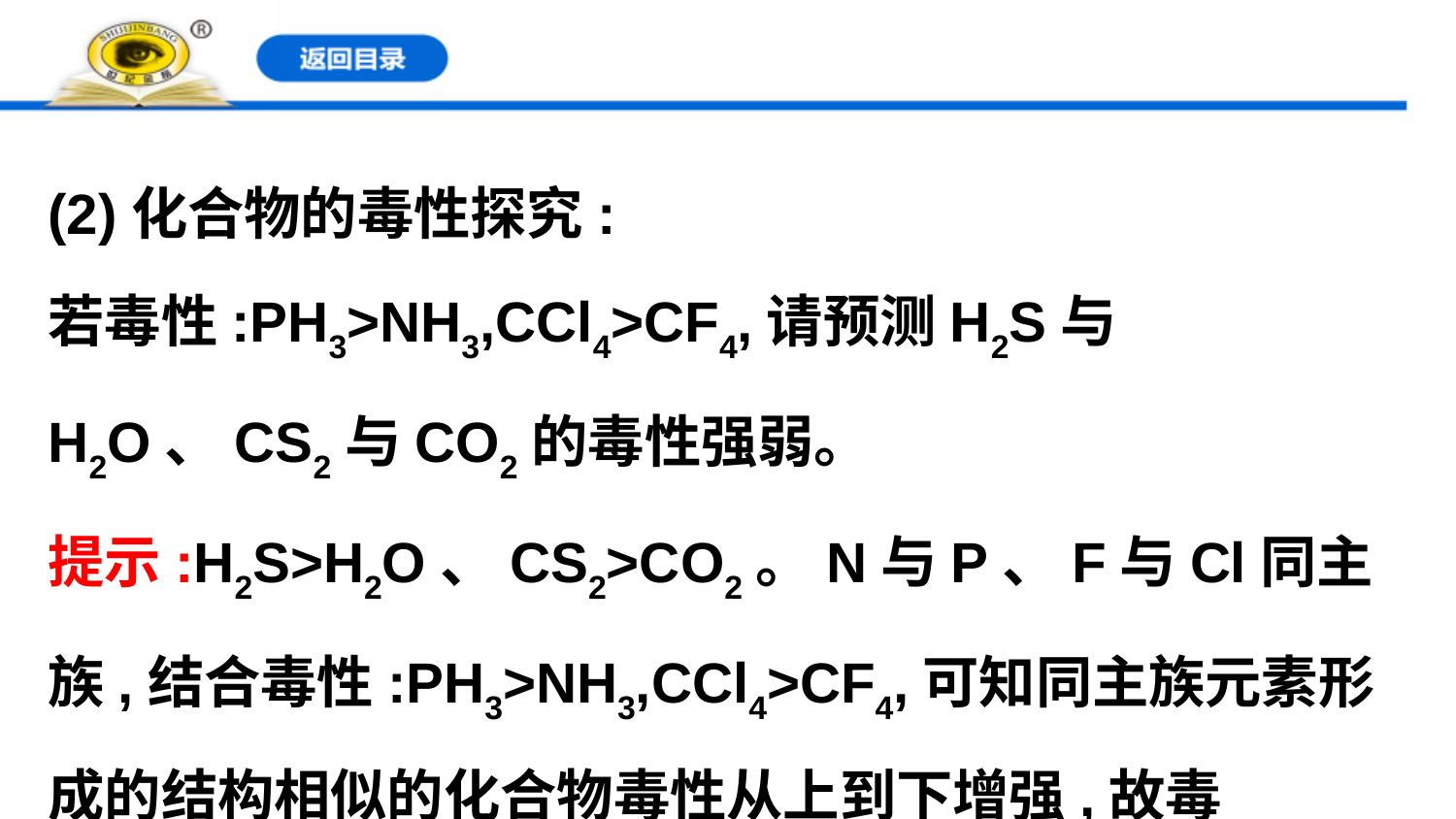

(2)化合物的毒性探究:
若毒性:PH3>NH3,CCl4>CF4,请预测H2S与H2O、CS2与CO2的毒性强弱。
提示:H2S>H2O、CS2>CO2。N与P、F与Cl同主族,结合毒性:PH3>NH3,CCl4>CF4,可知同主族元素形成的结构相似的化合物毒性从上到下增强,故毒性:H2S>H2O、CS2>CO2。